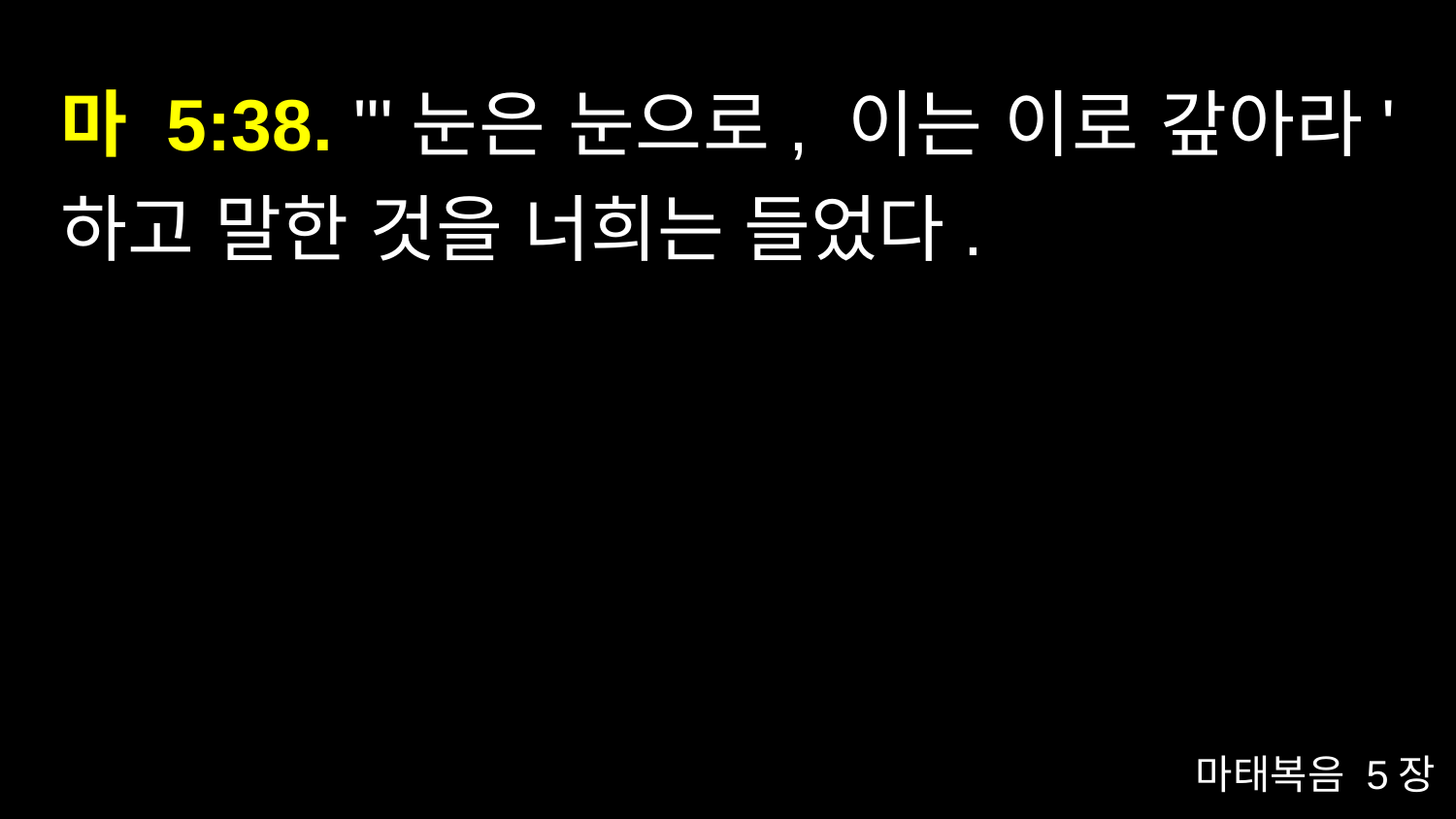

# 마 5:38. "'눈은 눈으로, 이는 이로 갚아라' 하고 말한 것을 너희는 들었다.
마태복음 5장